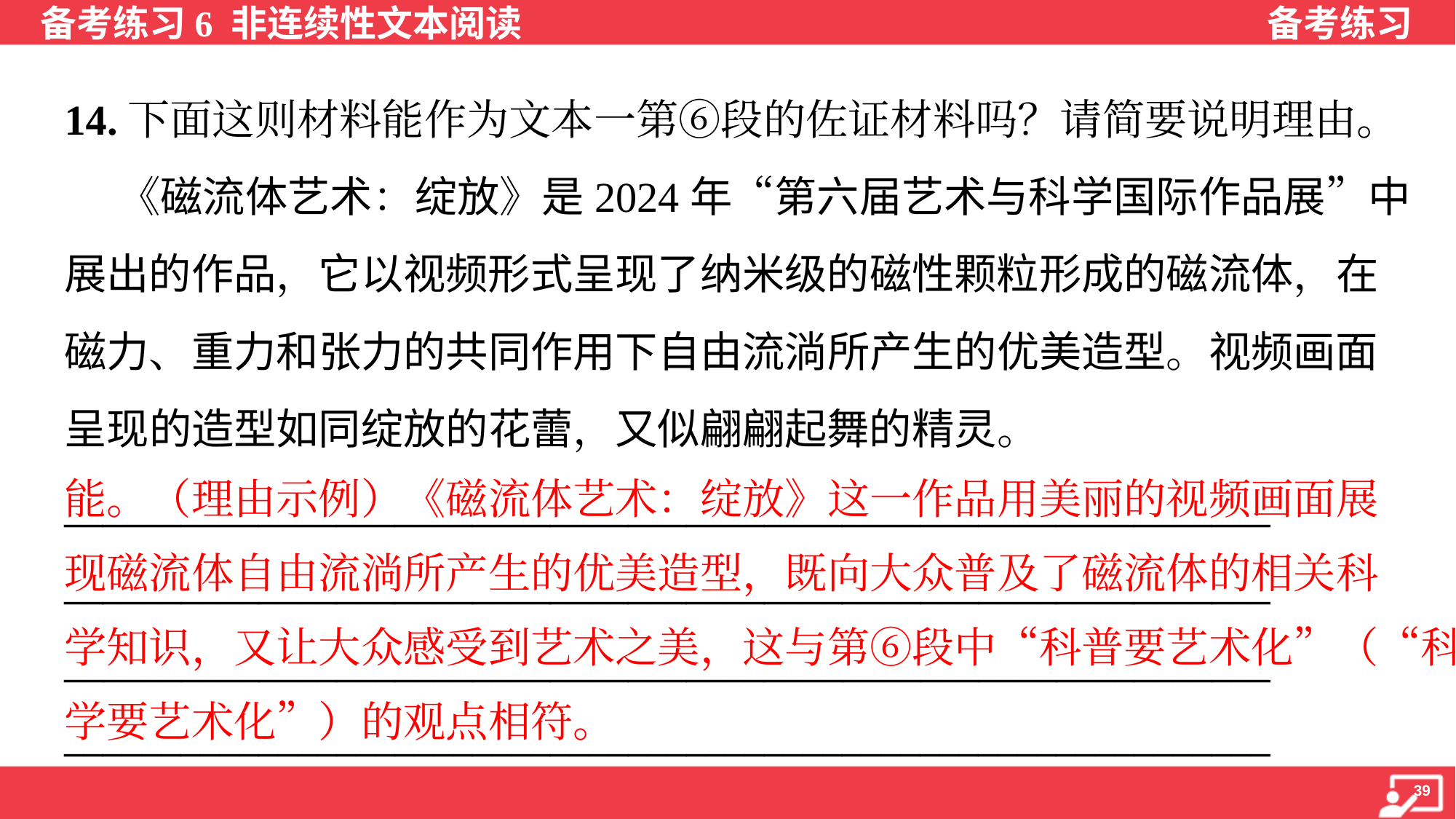

14.下面这则材料能作为文本一第⑥段的佐证材料吗？请简要说明理由。
    《磁流体艺术：绽放》是2024年“第六届艺术与科学国际作品展”中
展出的作品，它以视频形式呈现了纳米级的磁性颗粒形成的磁流体，在
磁力、重力和张力的共同作用下自由流淌所产生的优美造型。视频画面
呈现的造型如同绽放的花蕾，又似翩翩起舞的精灵。
______________________________________________________________
______________________________________________________________
______________________________________________________________
______________________________________________________________
能。（理由示例）《磁流体艺术：绽放》这一作品用美丽的视频画面展
现磁流体自由流淌所产生的优美造型，既向大众普及了磁流体的相关科
学知识，又让大众感受到艺术之美，这与第⑥段中“科普要艺术化”（“科
学要艺术化”）的观点相符。